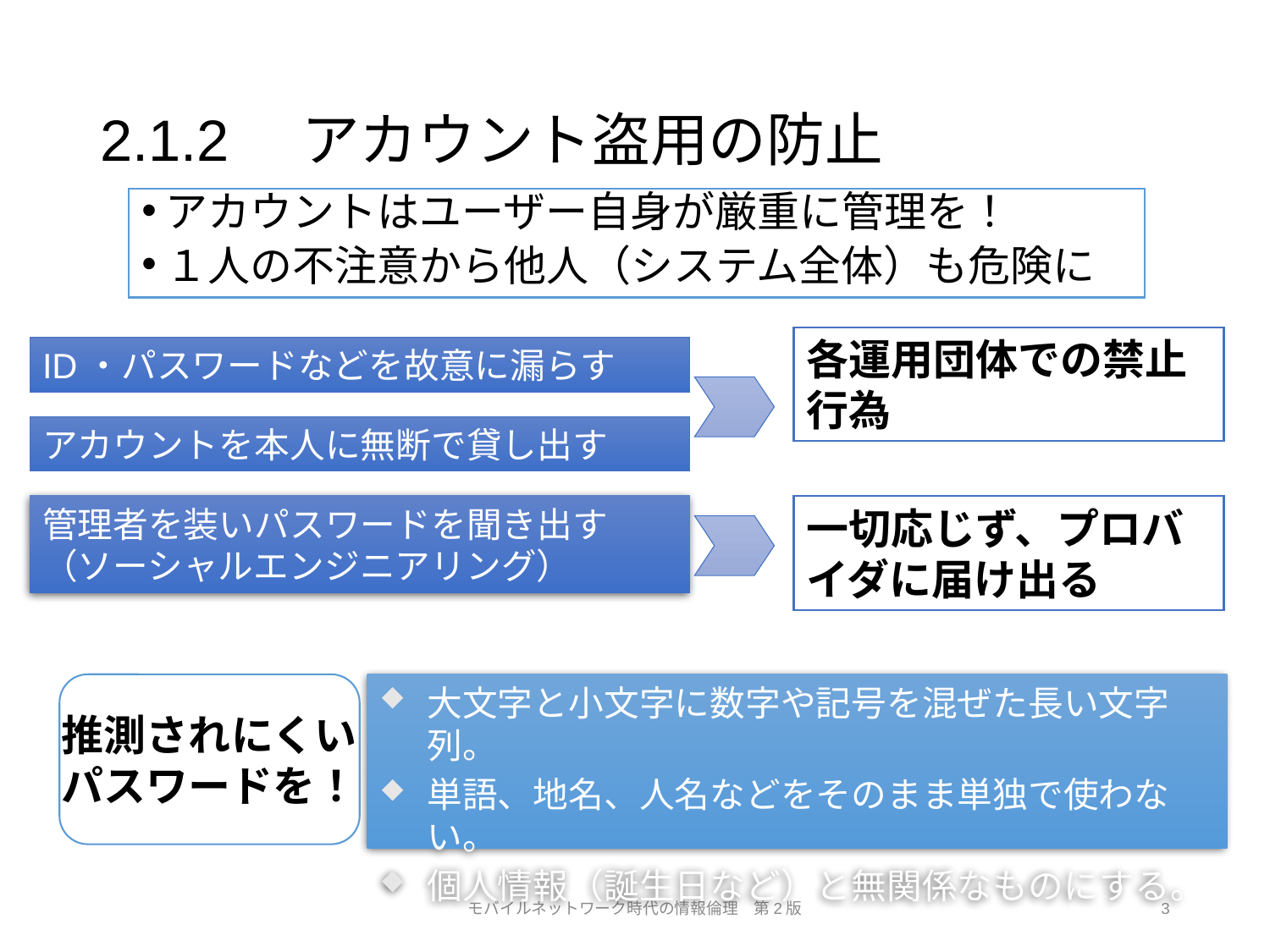

# 2.1.2　アカウント盗用の防止
アカウントはユーザー自身が厳重に管理を！
１人の不注意から他人（システム全体）も危険に
各運用団体での禁止行為
ID・パスワードなどを故意に漏らす

アカウントを本人に無断で貸し出す
管理者を装いパスワードを聞き出す（ソーシャルエンジニアリング）
一切応じず、プロバイダに届け出る

推測されにくい
パスワードを！
大文字と小文字に数字や記号を混ぜた長い文字列。
単語、地名、人名などをそのまま単独で使わない。
個人情報（誕生日など）と無関係なものにする。
モバイルネットワーク時代の情報倫理　第2版
3